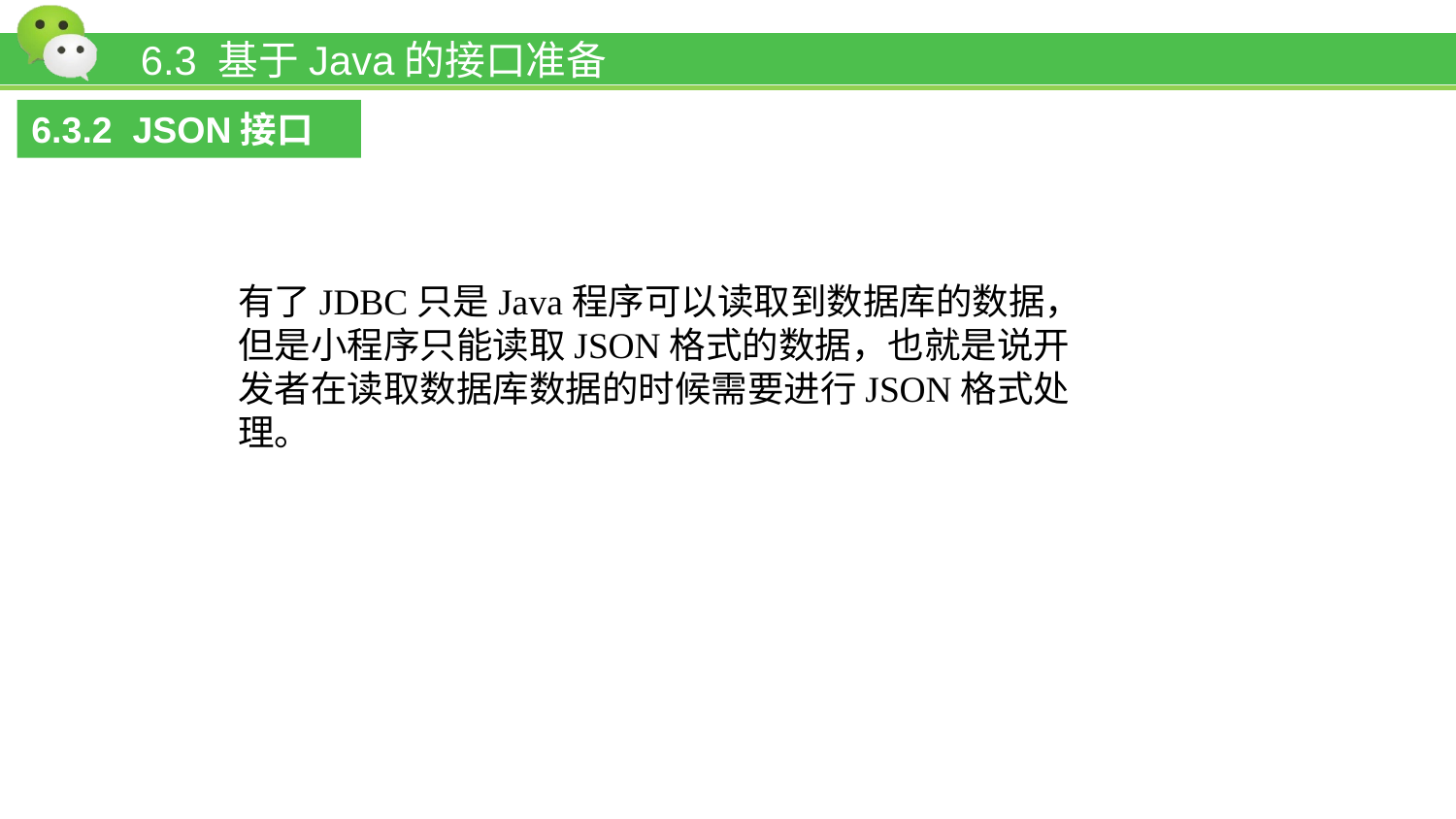

# 6.3 基于Java的接口准备
6.3.2  JSON接口
有了JDBC只是Java程序可以读取到数据库的数据，但是小程序只能读取JSON格式的数据，也就是说开发者在读取数据库数据的时候需要进行JSON格式处理。